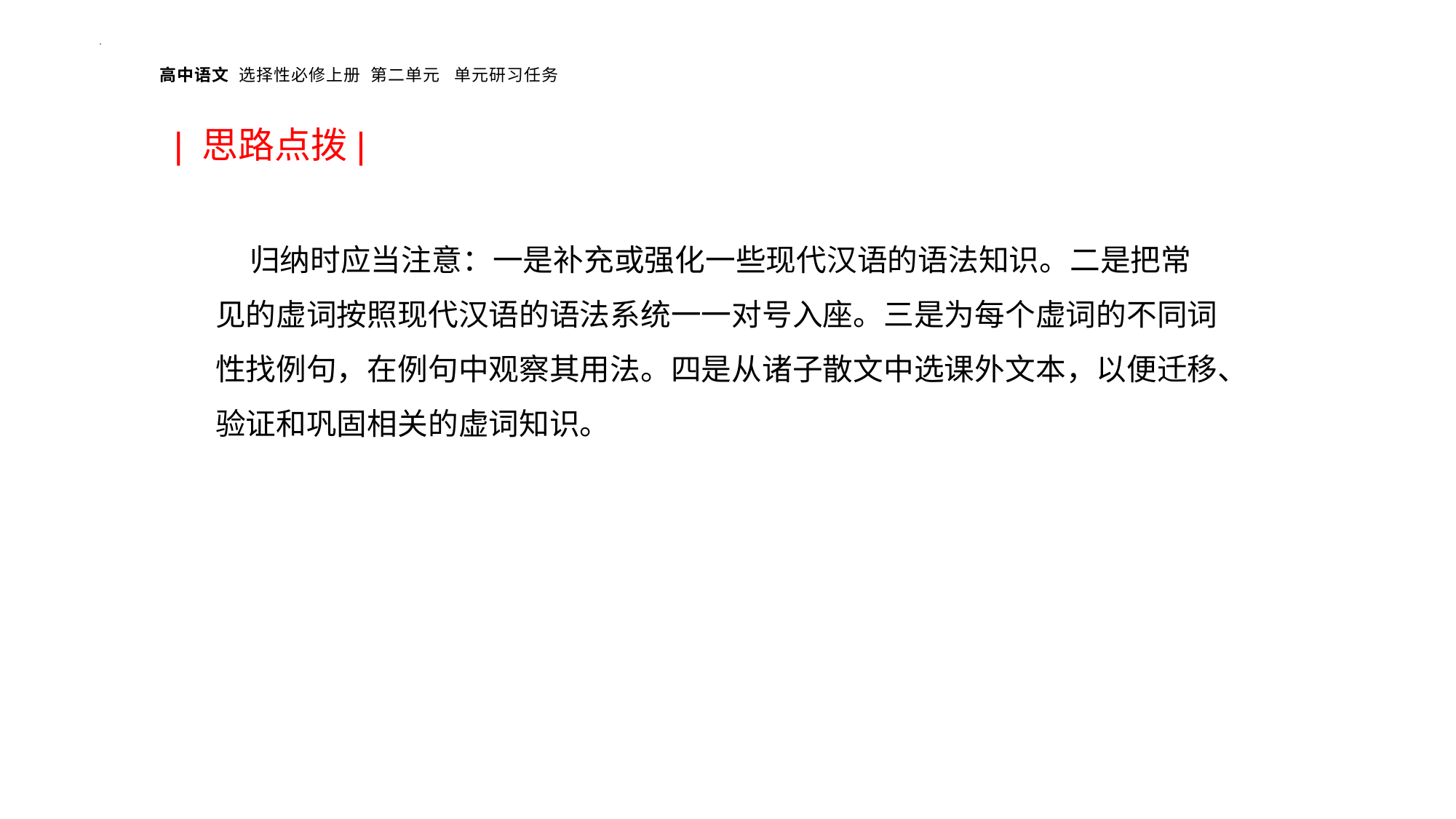

| 思路点拨|
    归纳时应当注意：一是补充或强化一些现代汉语的语法知识。二是把常见的虚词按照现代汉语的语法系统一一对号入座。三是为每个虚词的不同词性找例句，在例句中观察其用法。四是从诸子散文中选课外文本，以便迁移、验证和巩固相关的虚词知识。